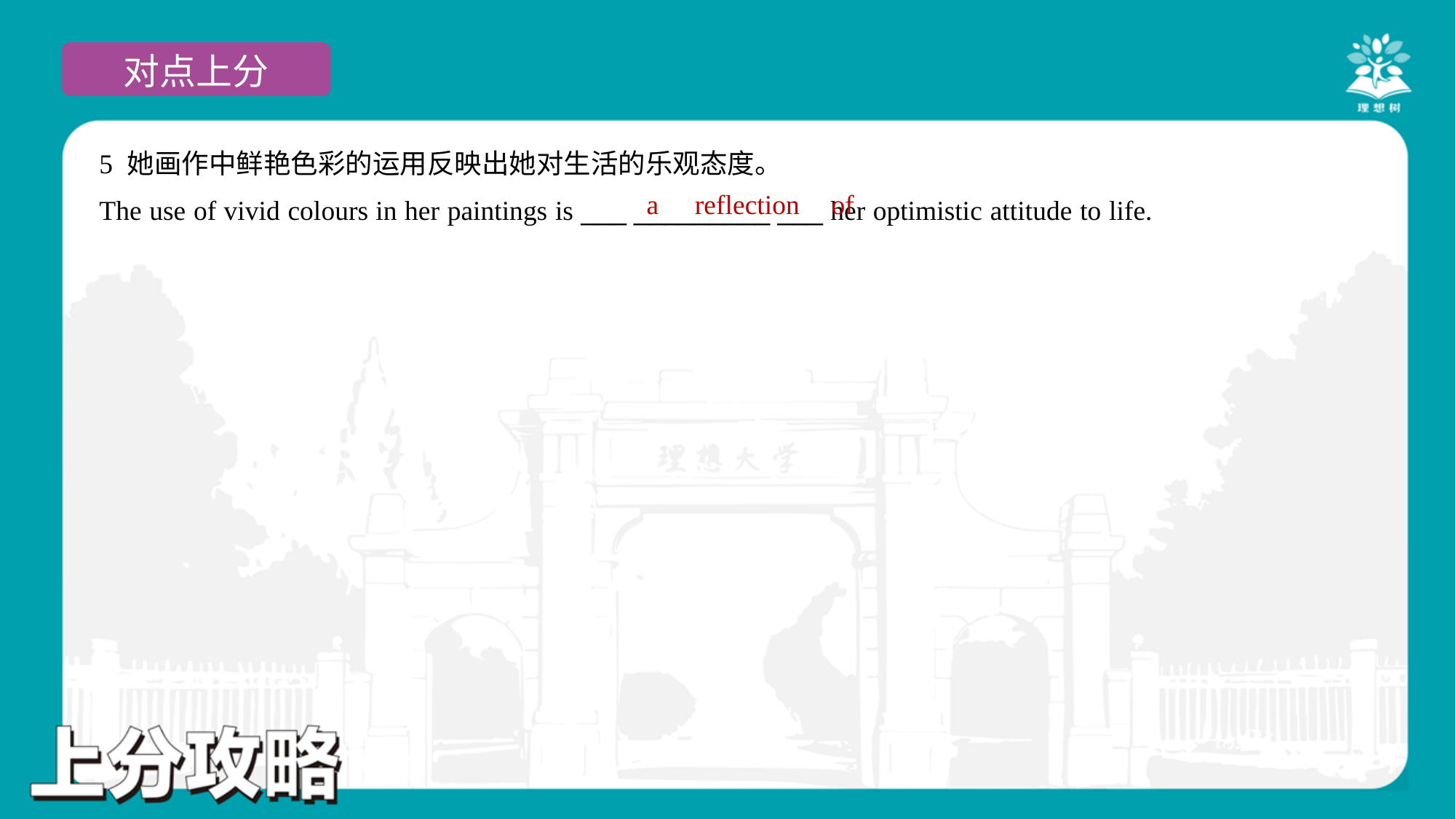

5 她画作中鲜艳色彩的运用反映出她对生活的乐观态度。
The use of vivid colours in her paintings is ___ _________ ___ her optimistic attitude to life.
a
reflection
of